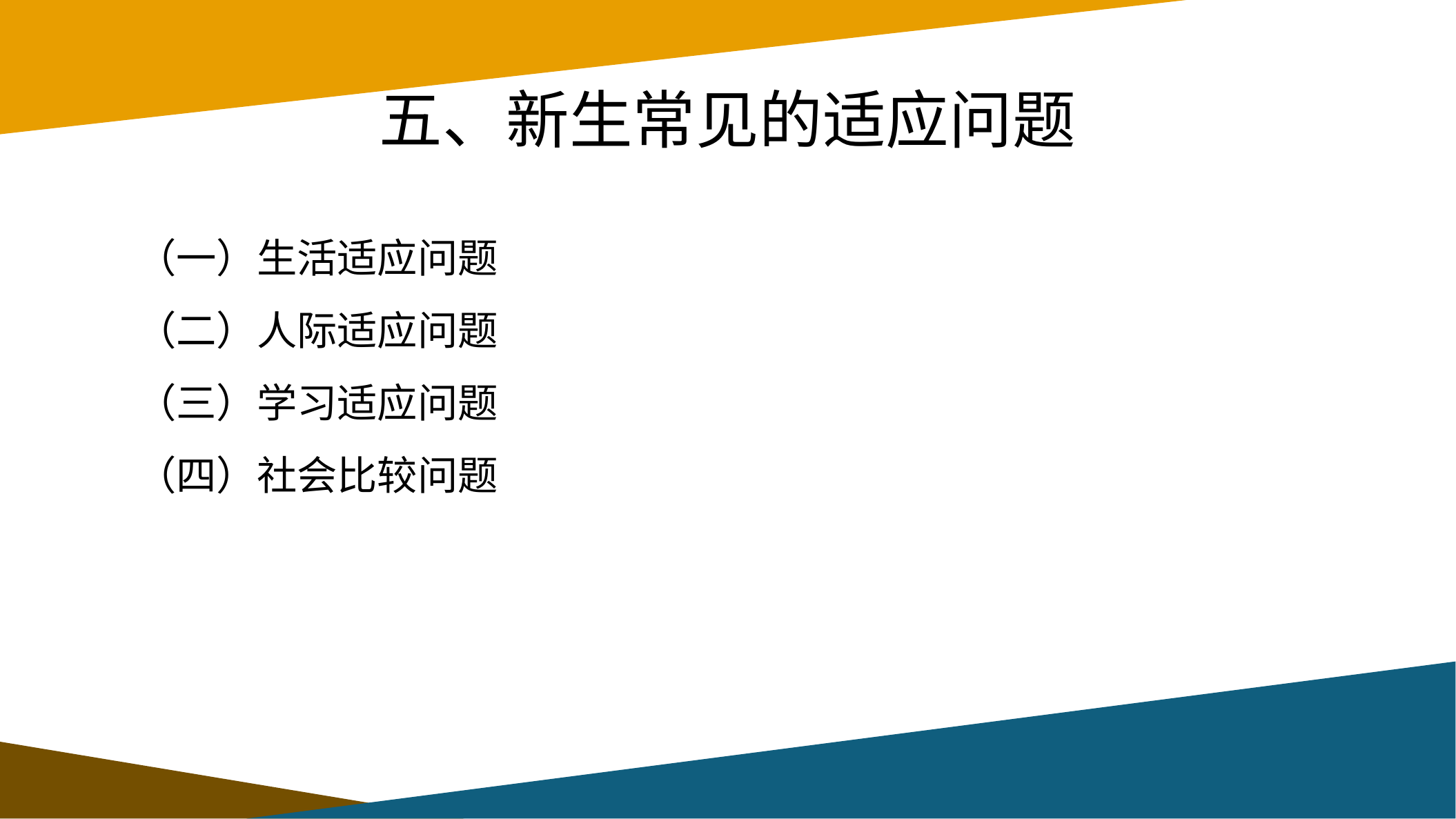

# 五、新生常见的适应问题
（一）生活适应问题
（二）人际适应问题
（三）学习适应问题
（四）社会比较问题